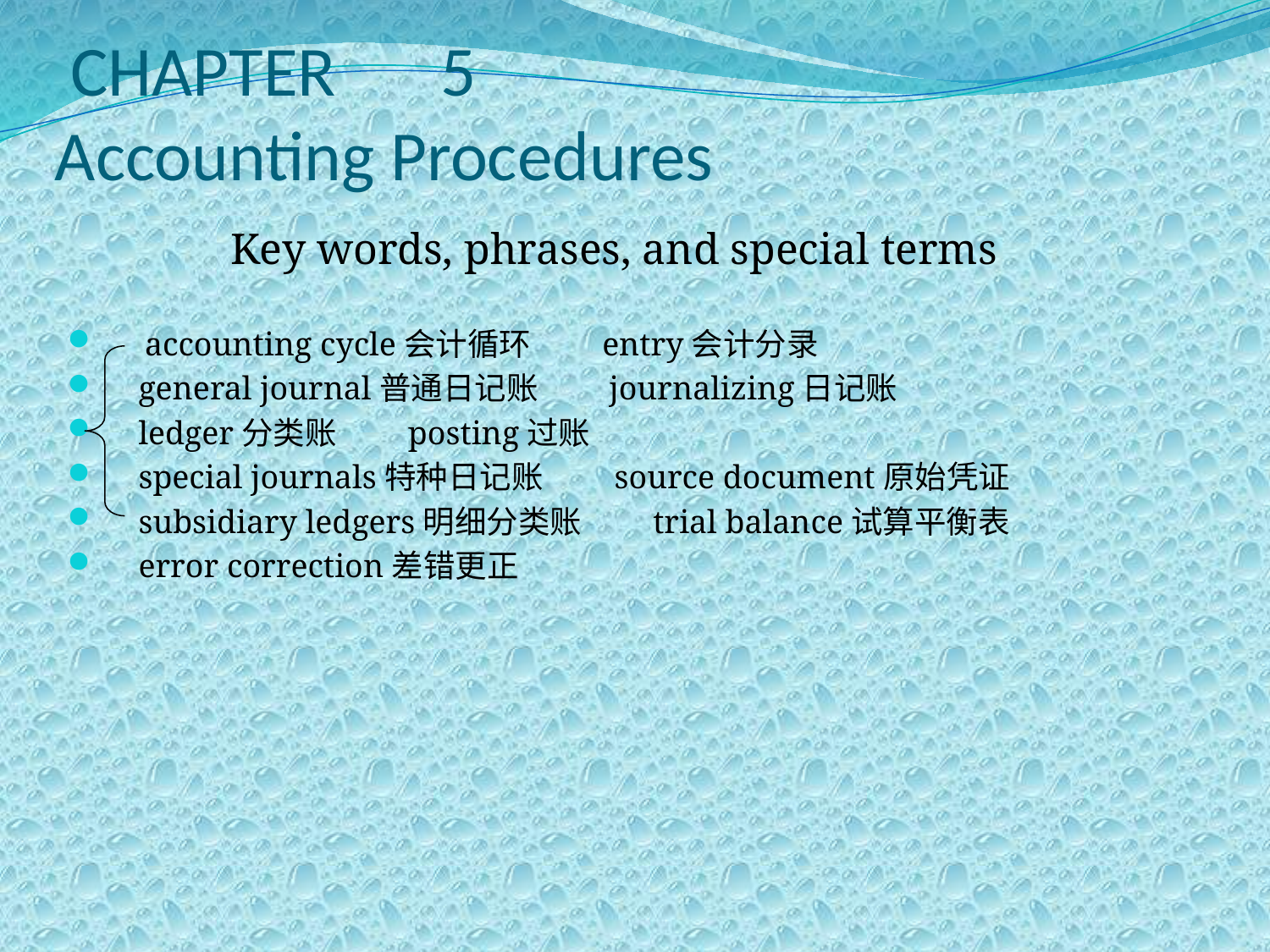

# CHAPTER　5 Accounting Procedures
Key words, phrases, and special terms

　accounting cycle会计循环　　entry会计分录
    general journal普通日记账　　journalizing日记账
    ledger分类账　　posting过账
    special journals特种日记账　　source document原始凭证
    subsidiary ledgers明细分类账　　trial balance试算平衡表
    error correction差错更正